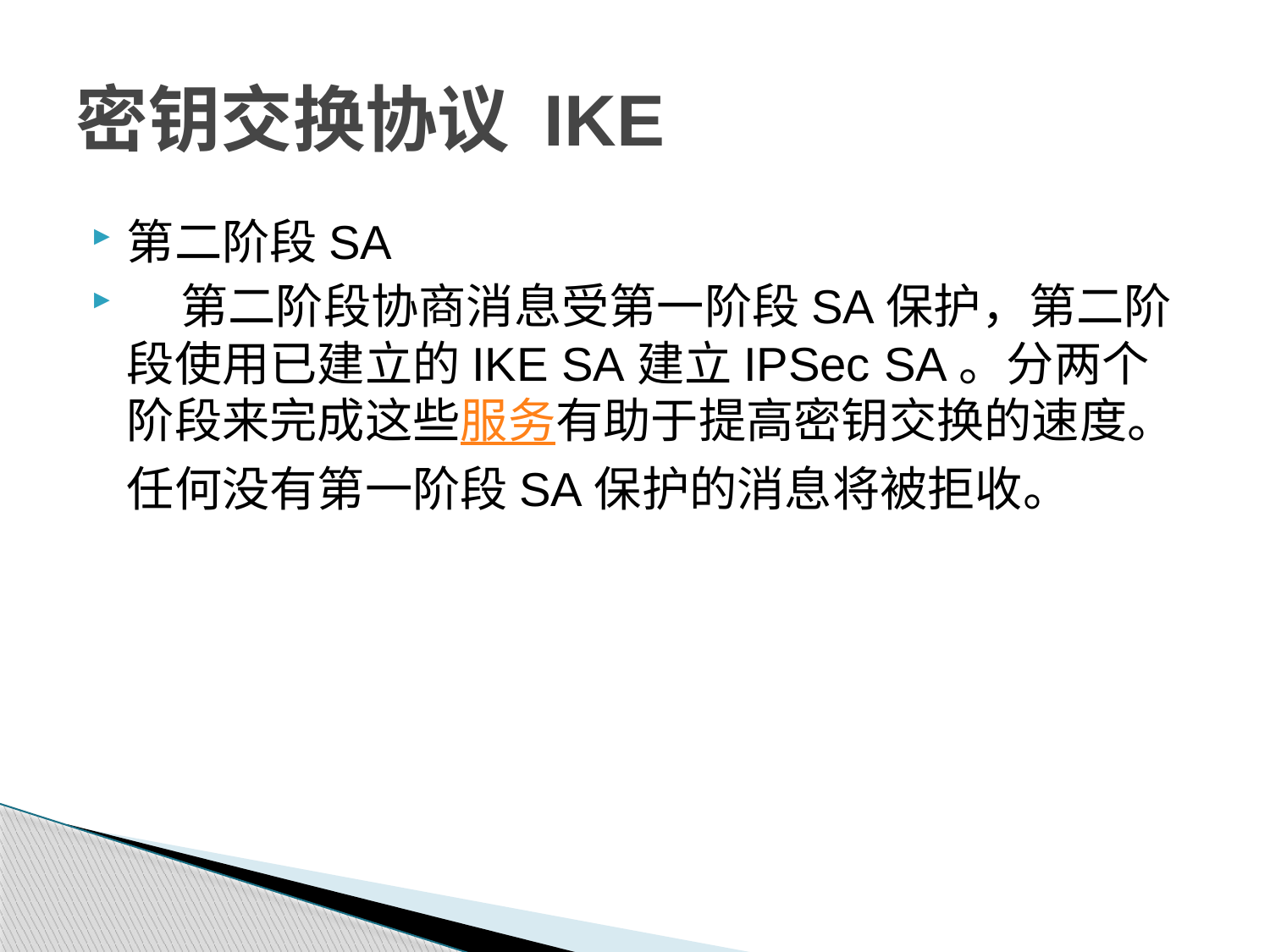

# 密钥交换协议 IKE
第二阶段SA
    第二阶段协商消息受第一阶段SA保护，第二阶段使用已建立的IKE SA建立IPSec SA。分两个阶段来完成这些服务有助于提高密钥交换的速度。任何没有第一阶段SA保护的消息将被拒收。